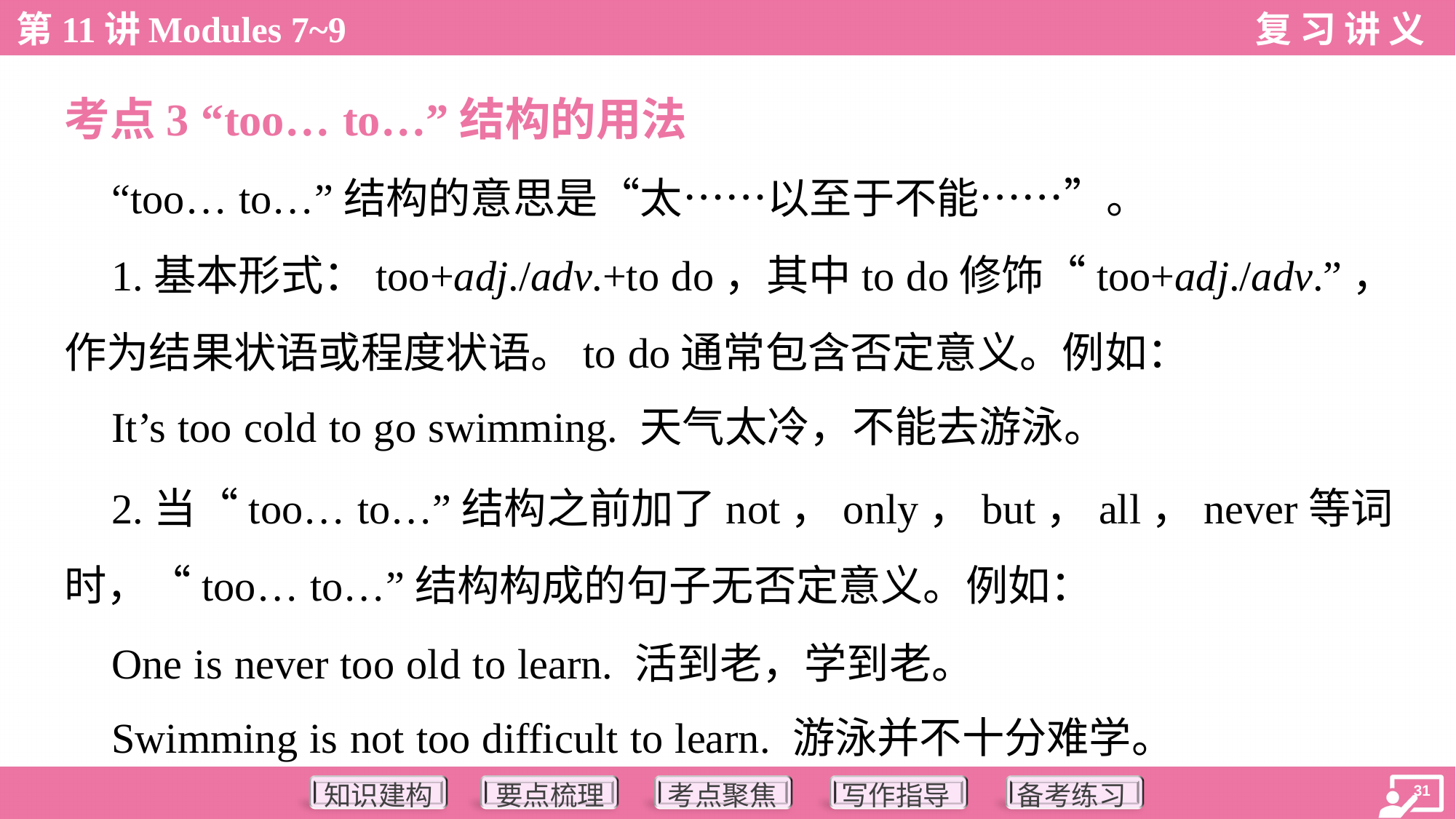

考点3 “too… to…”结构的用法
    “too… to…”结构的意思是“太……以至于不能……”。
    1.基本形式：too+adj./adv.+to do，其中to do修饰“too+adj./adv.”，
作为结果状语或程度状语。to do通常包含否定意义。例如：
    It’s too cold to go swimming. 天气太冷，不能去游泳。
    2.当“too… to…”结构之前加了not，only，but，all，never等词
时，“too… to…”结构构成的句子无否定意义。例如：
    One is never too old to learn. 活到老，学到老。
    Swimming is not too difficult to learn. 游泳并不十分难学。